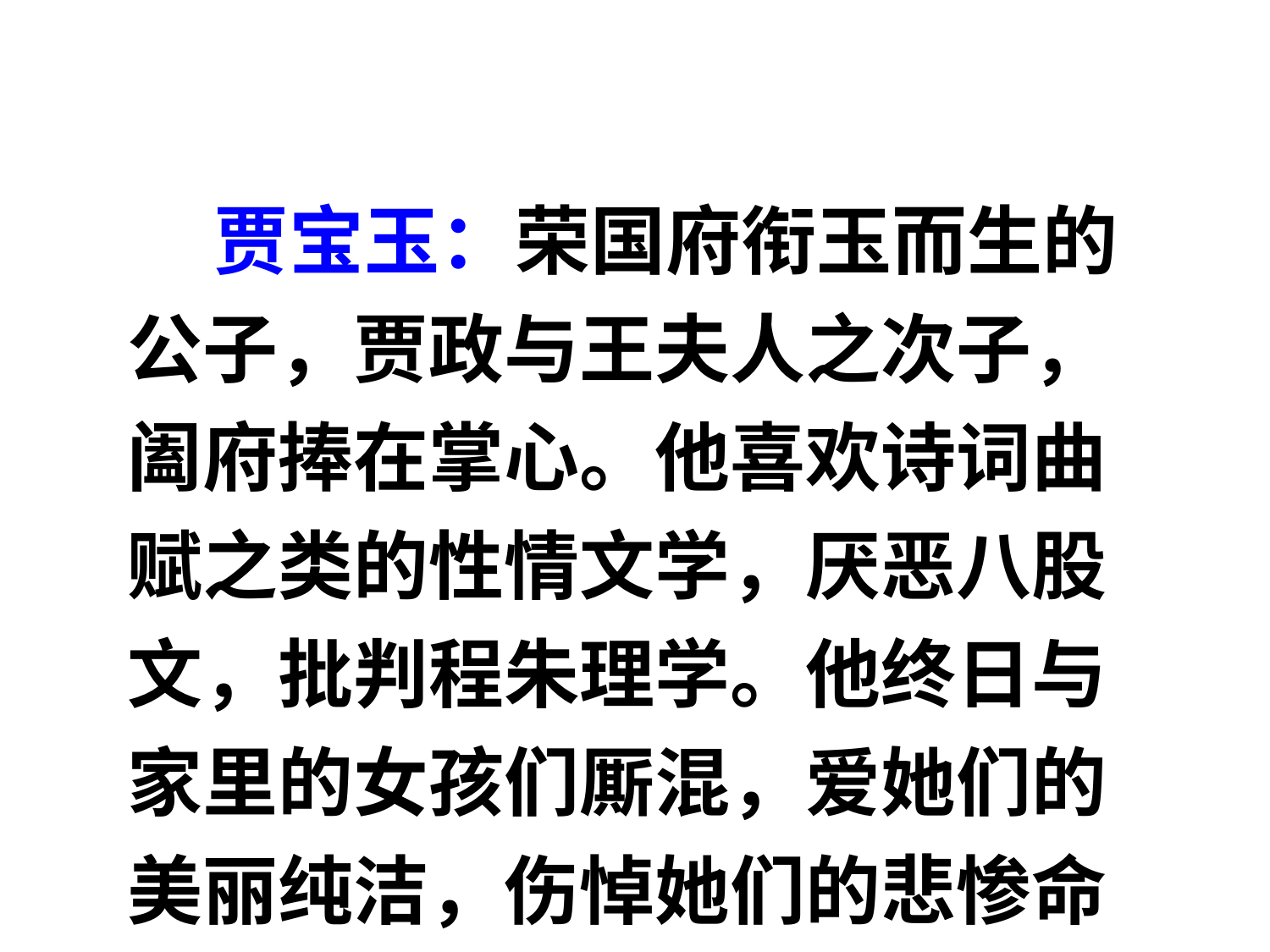

贾宝玉：荣国府衔玉而生的公子，贾政与王夫人之次子，阖府捧在掌心。他喜欢诗词曲赋之类的性情文学，厌恶八股文，批判程朱理学。他终日与家里的女孩们厮混，爱她们的美丽纯洁，伤悼她们的悲惨命运。